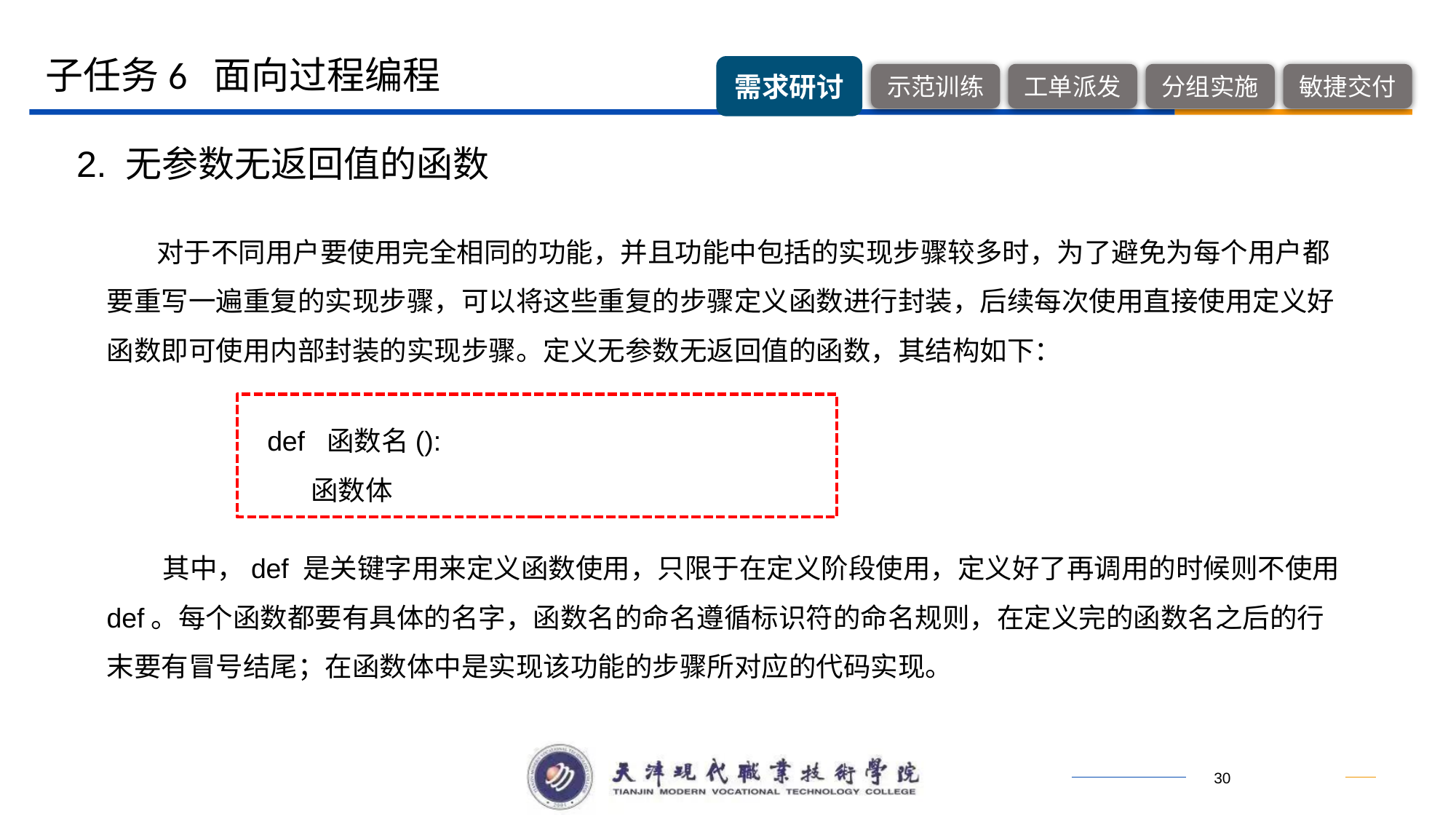

子任务6  面向过程编程

2. 无参数无返回值的函数
       对于不同用户要使用完全相同的功能，并且功能中包括的实现步骤较多时，为了避免为每个用户都要重写一遍重复的实现步骤，可以将这些重复的步骤定义函数进行封装，后续每次使用直接使用定义好函数即可使用内部封装的实现步骤。定义无参数无返回值的函数，其结构如下：

def  函数名():
      函数体
        其中，def 是关键字用来定义函数使用，只限于在定义阶段使用，定义好了再调用的时候则不使用def。每个函数都要有具体的名字，函数名的命名遵循标识符的命名规则，在定义完的函数名之后的行末要有冒号结尾；在函数体中是实现该功能的步骤所对应的代码实现。